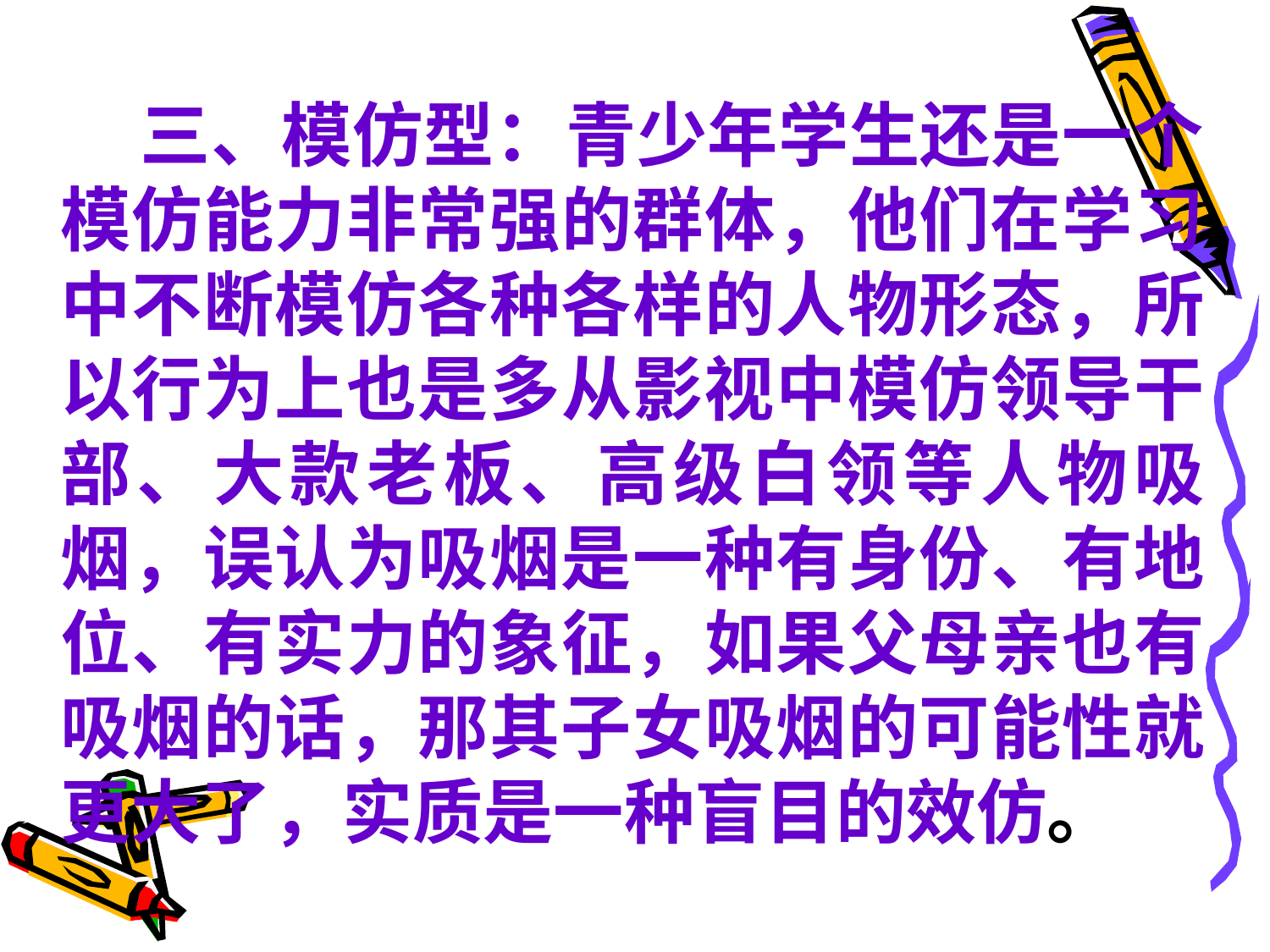

三、模仿型：青少年学生还是一个模仿能力非常强的群体，他们在学习中不断模仿各种各样的人物形态，所以行为上也是多从影视中模仿领导干部、大款老板、高级白领等人物吸烟，误认为吸烟是一种有身份、有地位、有实力的象征，如果父母亲也有吸烟的话，那其子女吸烟的可能性就更大了，实质是一种盲目的效仿。